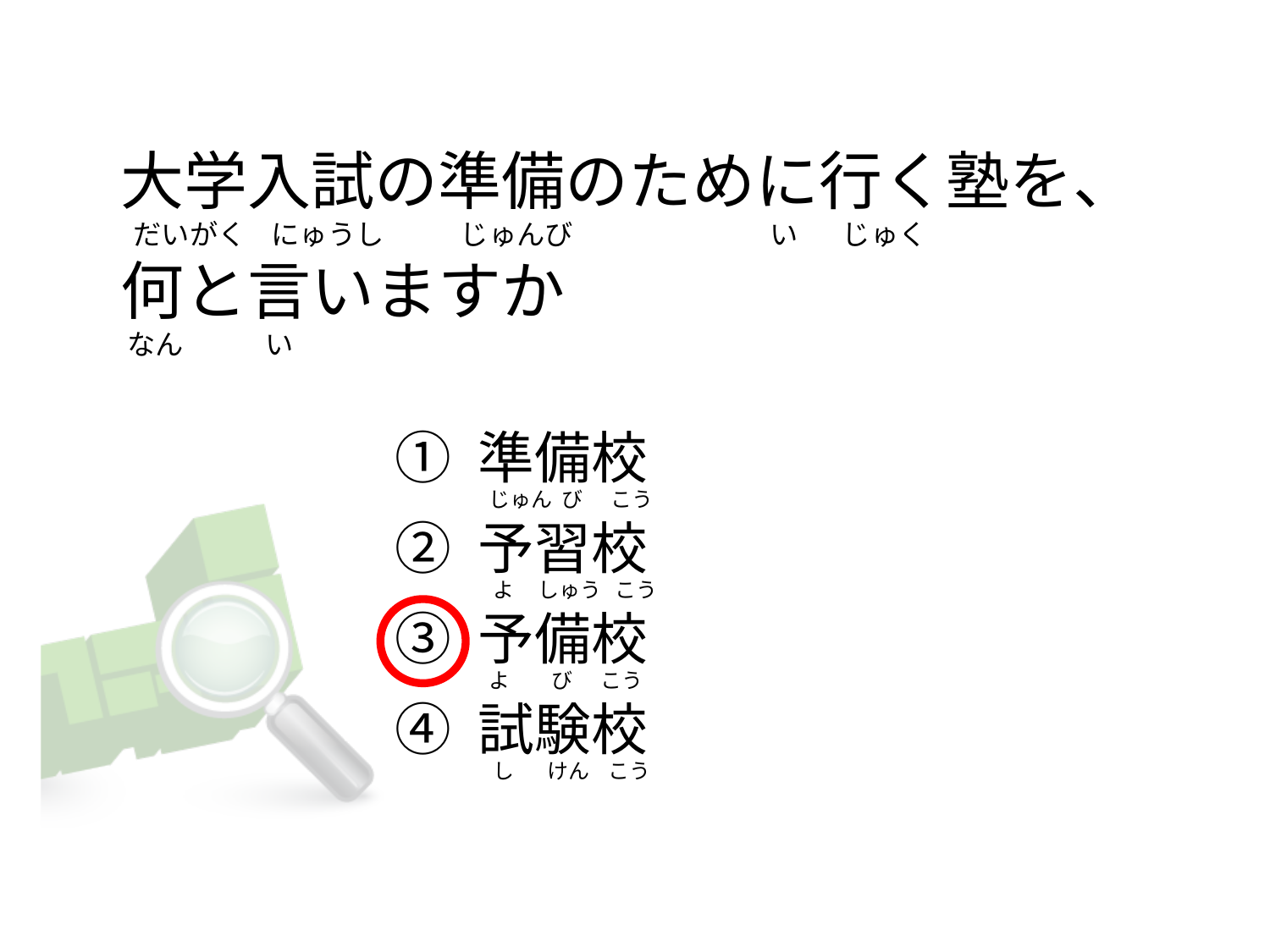

# 大学入試の準備のために行く塾を、    だいがく    にゅうし            じゅんび                               い       じゅく 何と言いますか  なん 　   　い
① 準備校
② 予習校
③ 予備校
④ 試験校
  じゅん  び      こう
   よ     しゅう   こう

  よ         び      こう
   し       けん    こう